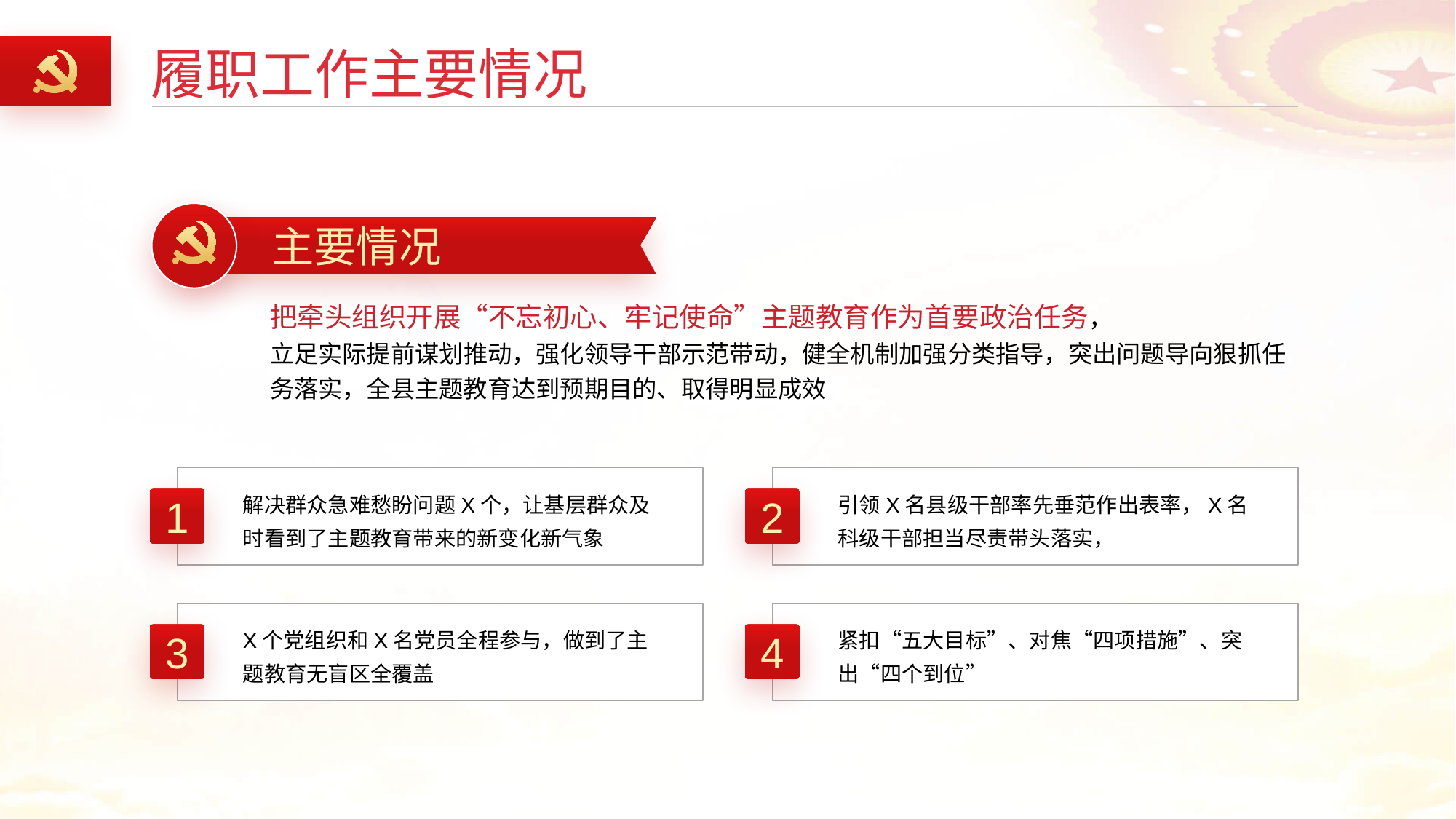

履职工作主要情况

主要情况

把牵头组织开展“不忘初心、牢记使命”主题教育作为首要政治任务，
立足实际提前谋划推动，强化领导干部示范带动，健全机制加强分类指导，突出问题导向狠抓任务落实，全县主题教育达到预期目的、取得明显成效

解决群众急难愁盼问题X个，让基层群众及时看到了主题教育带来的新变化新气象
引领X名县级干部率先垂范作出表率，X名科级干部担当尽责带头落实，
1
2

X个党组织和X名党员全程参与，做到了主题教育无盲区全覆盖
紧扣“五大目标”、对焦“四项措施”、突出“四个到位”
3
4